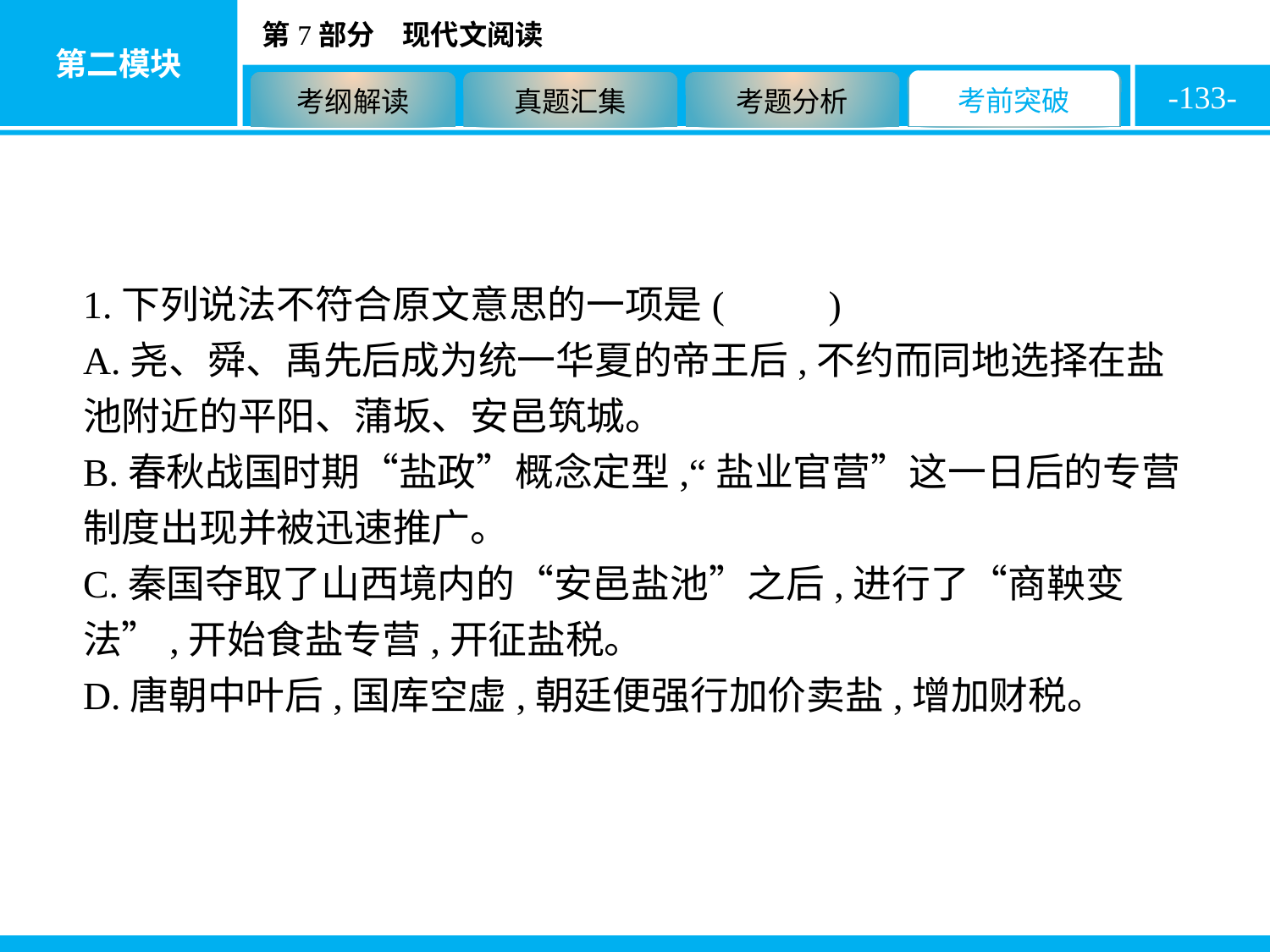

-133-
1.下列说法不符合原文意思的一项是(    C    )
A.尧、舜、禹先后成为统一华夏的帝王后,不约而同地选择在盐池附近的平阳、蒲坂、安邑筑城。
B.春秋战国时期“盐政”概念定型,“盐业官营”这一日后的专营制度出现并被迅速推广。
C.秦国夺取了山西境内的“安邑盐池”之后,进行了“商鞅变法”,开始食盐专营,开征盐税。
D.唐朝中叶后,国库空虚,朝廷便强行加价卖盐,增加财税。